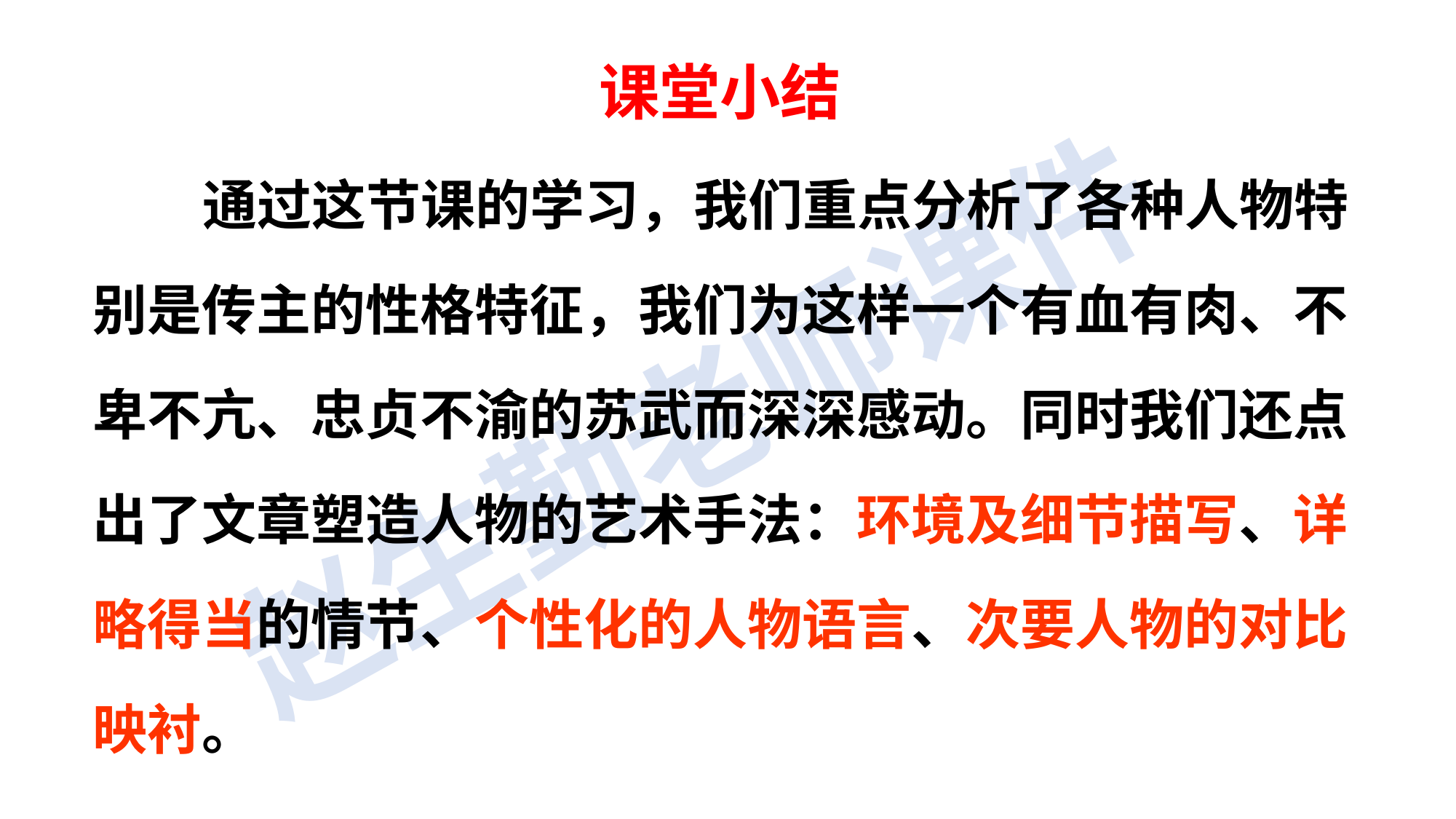

课堂小结
       通过这节课的学习，我们重点分析了各种人物特别是传主的性格特征，我们为这样一个有血有肉、不卑不亢、忠贞不渝的苏武而深深感动。同时我们还点出了文章塑造人物的艺术手法：环境及细节描写、详略得当的情节、个性化的人物语言、次要人物的对比映衬。